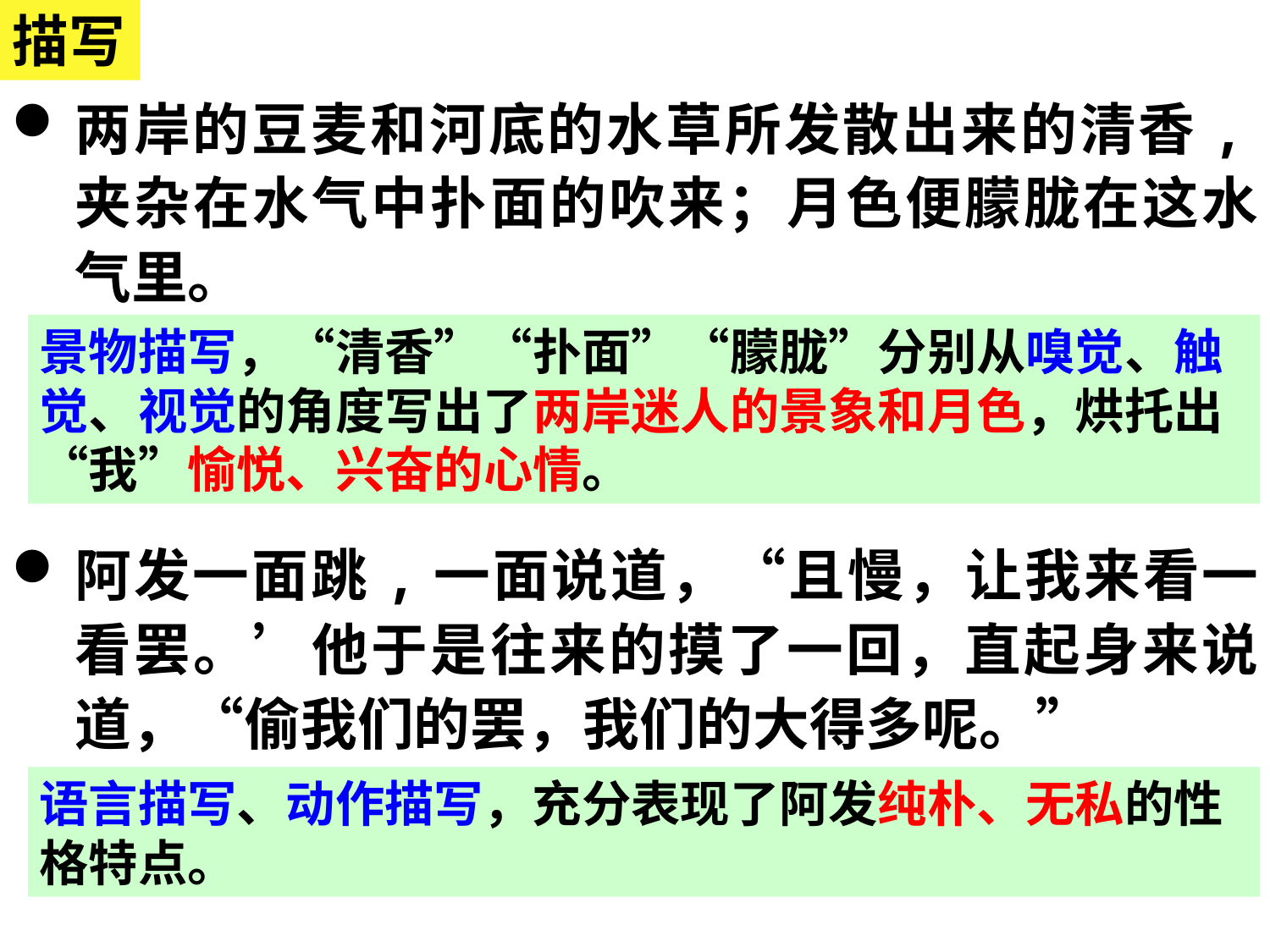

描写
两岸的豆麦和河底的水草所发散出来的清香,夹杂在水气中扑面的吹来；月色便朦胧在这水气里。

阿发一面跳,一面说道，“且慢，让我来看一看罢。’他于是往来的摸了一回，直起身来说道，“偷我们的罢，我们的大得多呢。”
景物描写，“清香”“扑面”“朦胧”分别从嗅觉、触觉、视觉的角度写出了两岸迷人的景象和月色，烘托出“我”愉悦、兴奋的心情。
语言描写、动作描写，充分表现了阿发纯朴、无私的性格特点。